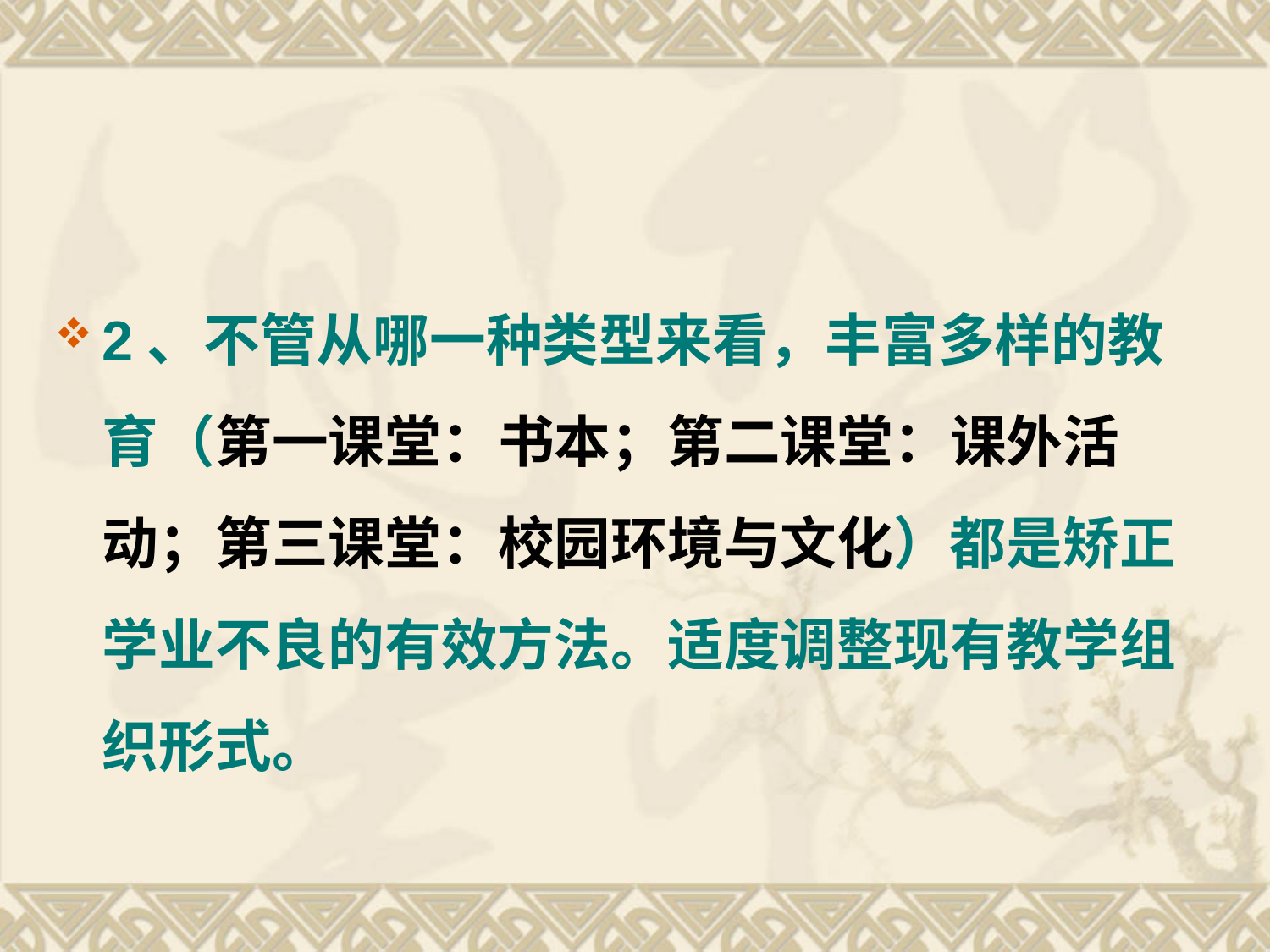

#
2、不管从哪一种类型来看，丰富多样的教育（第一课堂：书本；第二课堂：课外活动；第三课堂：校园环境与文化）都是矫正学业不良的有效方法。适度调整现有教学组织形式。